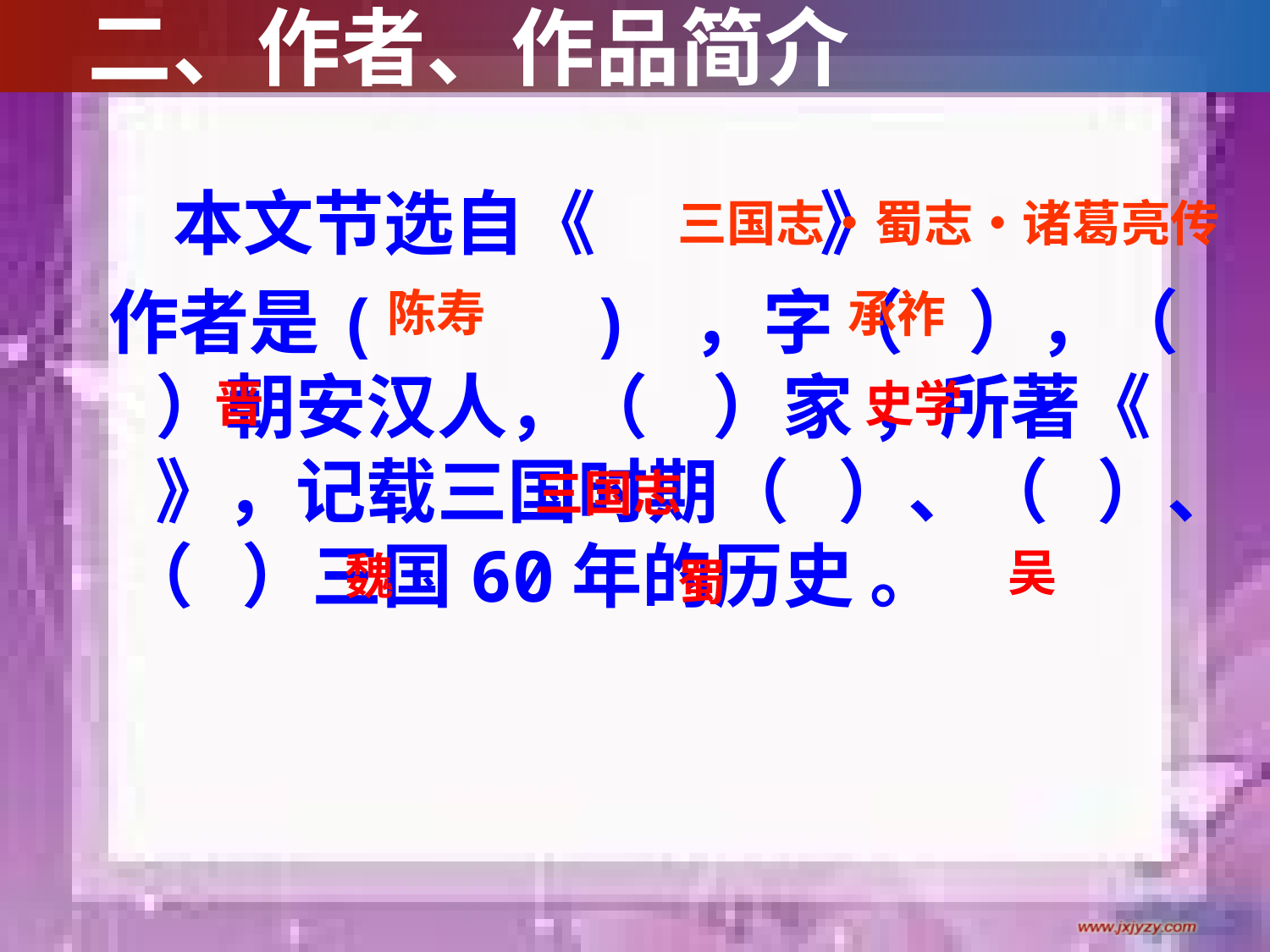

# 二、作者、作品简介
     本文节选自《              》
 作者是(     ) ，字（    ），（    ）朝安汉人，（    ）家 ，所著《      》，记载三国时期（   ）、（   ）、（   ）三国60年的历史 。

三国志•蜀志•诸葛亮传

陈寿

承祚
晋
史学
三国志
吴
魏
蜀